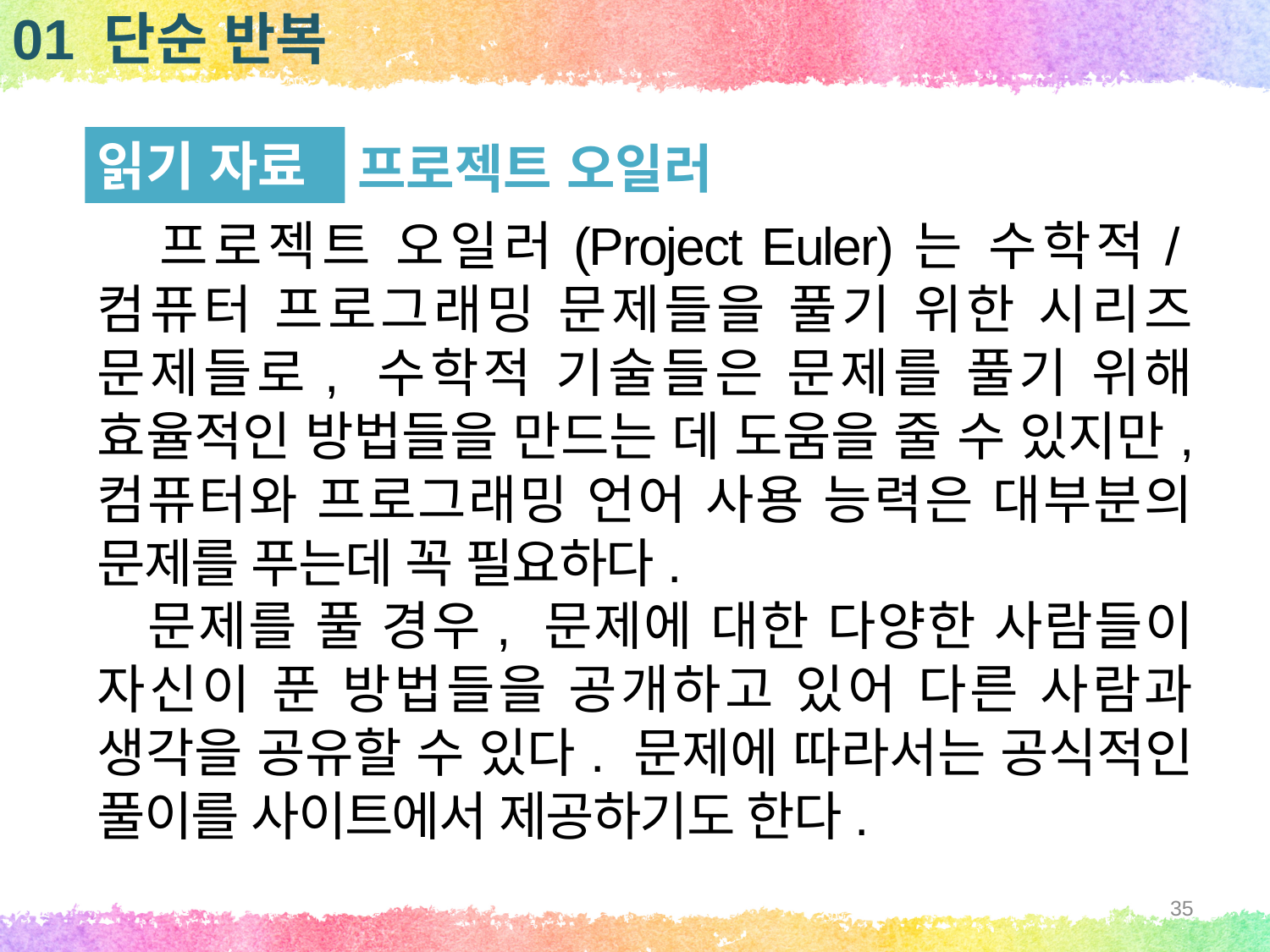

01 단순 반복
읽기 자료
프로젝트 오일러
  프로젝트 오일러(Project Euler)는 수학적/컴퓨터 프로그래밍 문제들을 풀기 위한 시리즈 문제들로, 수학적 기술들은 문제를 풀기 위해 효율적인 방법들을 만드는 데 도움을 줄 수 있지만, 컴퓨터와 프로그래밍 언어 사용 능력은 대부분의 문제를 푸는데 꼭 필요하다.
  문제를 풀 경우, 문제에 대한 다양한 사람들이 자신이 푼 방법들을 공개하고 있어 다른 사람과 생각을 공유할 수 있다. 문제에 따라서는 공식적인 풀이를 사이트에서 제공하기도 한다.
35